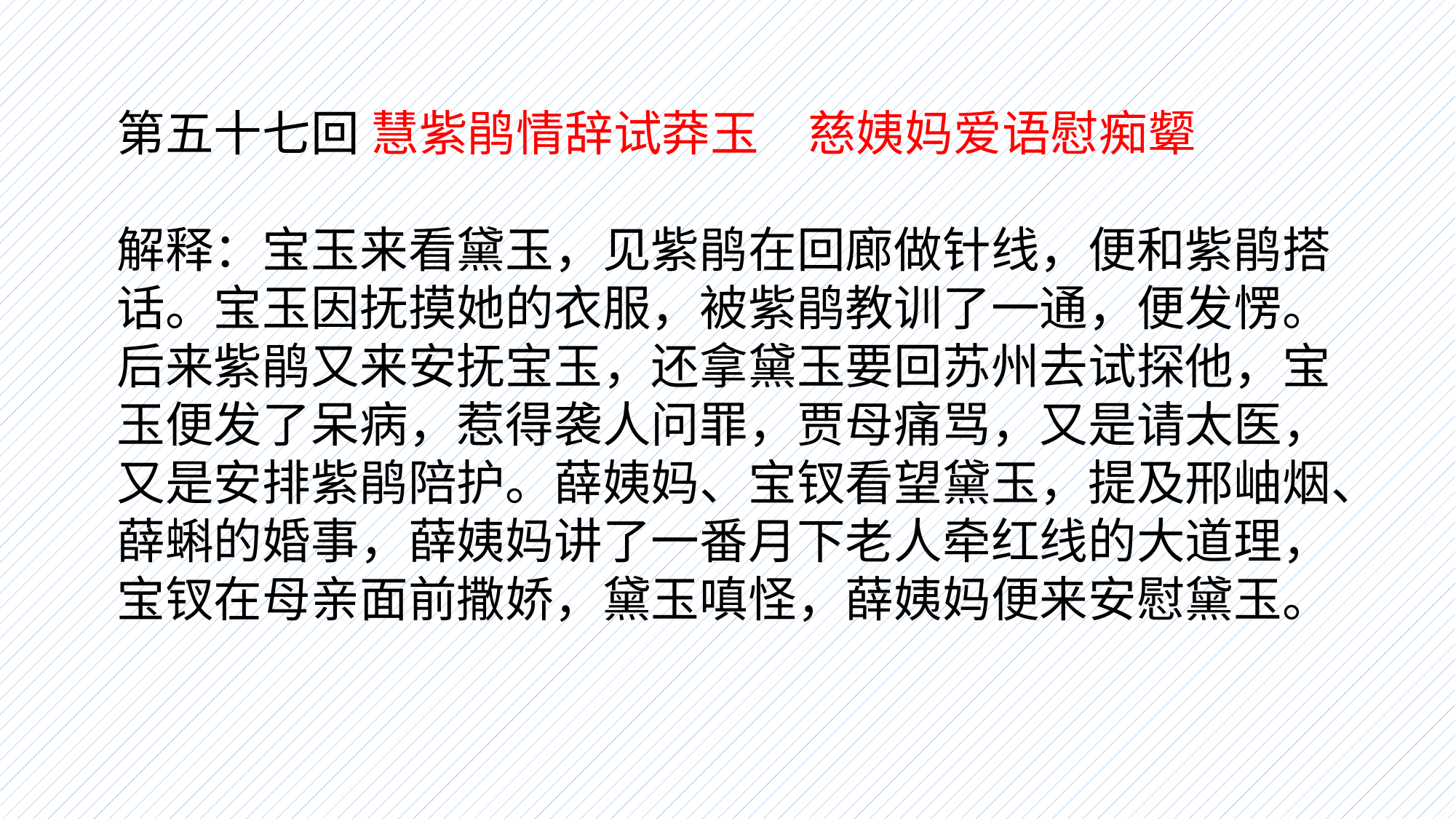

第五十七回 慧紫鹃情辞试莽玉　慈姨妈爱语慰痴颦

解释：宝玉来看黛玉，见紫鹃在回廊做针线，便和紫鹃搭话。宝玉因抚摸她的衣服，被紫鹃教训了一通，便发愣。后来紫鹃又来安抚宝玉，还拿黛玉要回苏州去试探他，宝玉便发了呆病，惹得袭人问罪，贾母痛骂，又是请太医，又是安排紫鹃陪护。薛姨妈、宝钗看望黛玉，提及邢岫烟、薛蝌的婚事，薛姨妈讲了一番月下老人牵红线的大道理，宝钗在母亲面前撒娇，黛玉嗔怪，薛姨妈便来安慰黛玉。